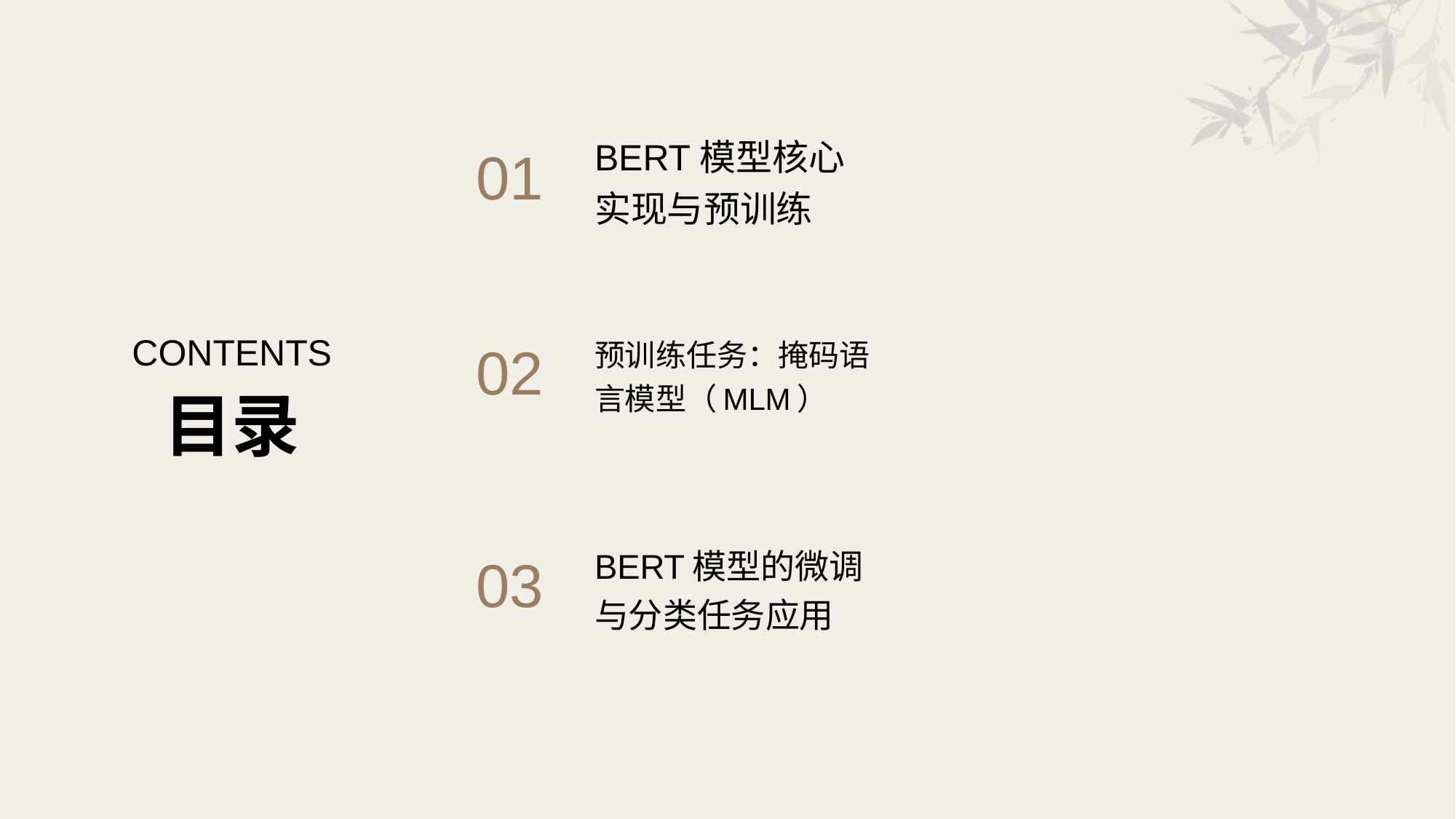

BERT模型核心实现与预训练

01
CONTENTS
预训练任务：掩码语言模型（MLM）
02
目录
BERT模型的微调与分类任务应用
03